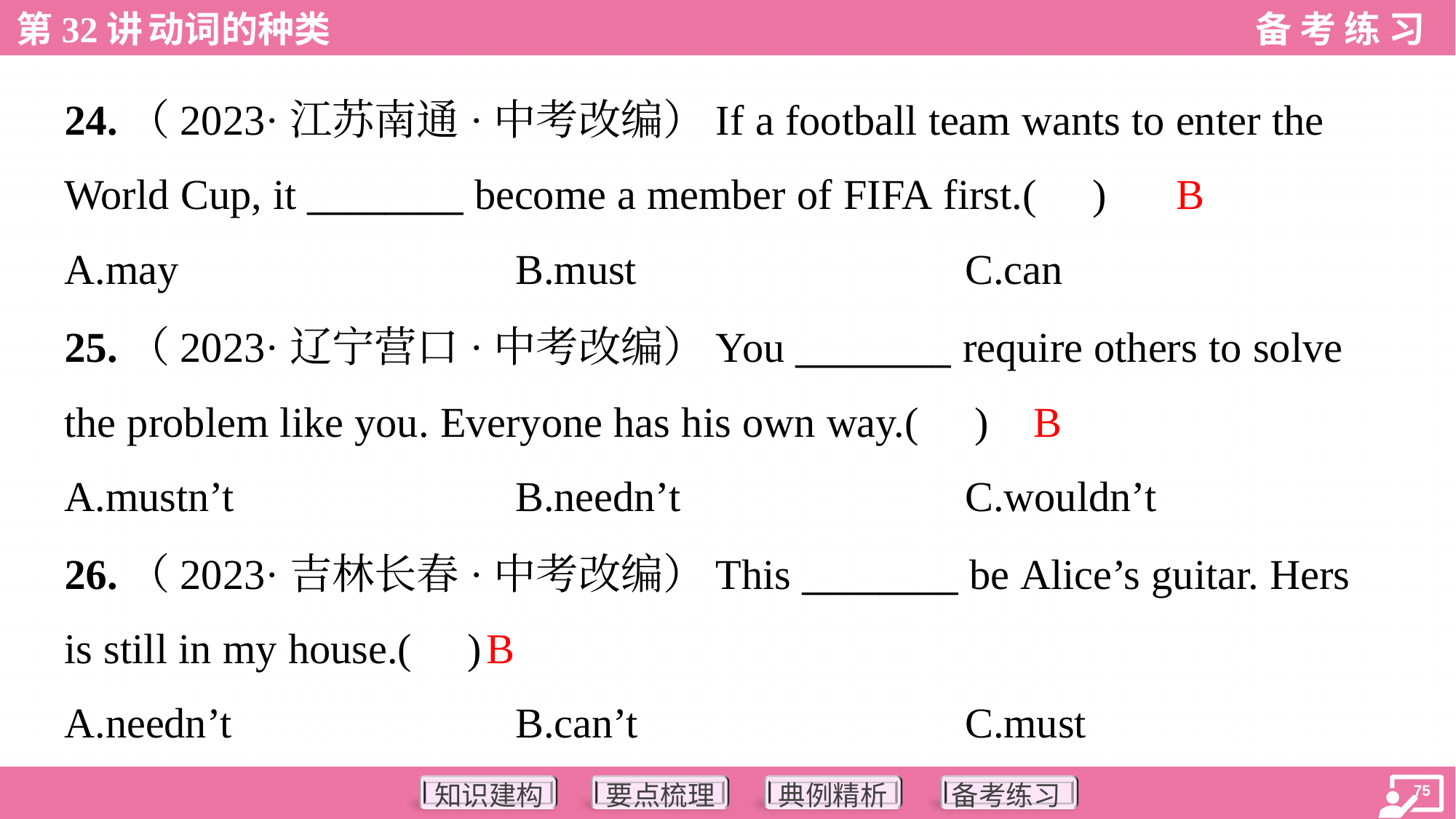

24.（2023·江苏南通·中考改编）If a football team wants to enter the
World Cup, it ________ become a member of FIFA first.(     )
B
A.may	B.must	C.can
25.（2023·辽宁营口·中考改编）You ________ require others to solve
the problem like you. Everyone has his own way.(     )
B
A.mustn’t	B.needn’t	C.wouldn’t
26.（2023·吉林长春·中考改编）This ________ be Alice’s guitar. Hers
is still in my house.(     )
B
A.needn’t	B.can’t	C.must